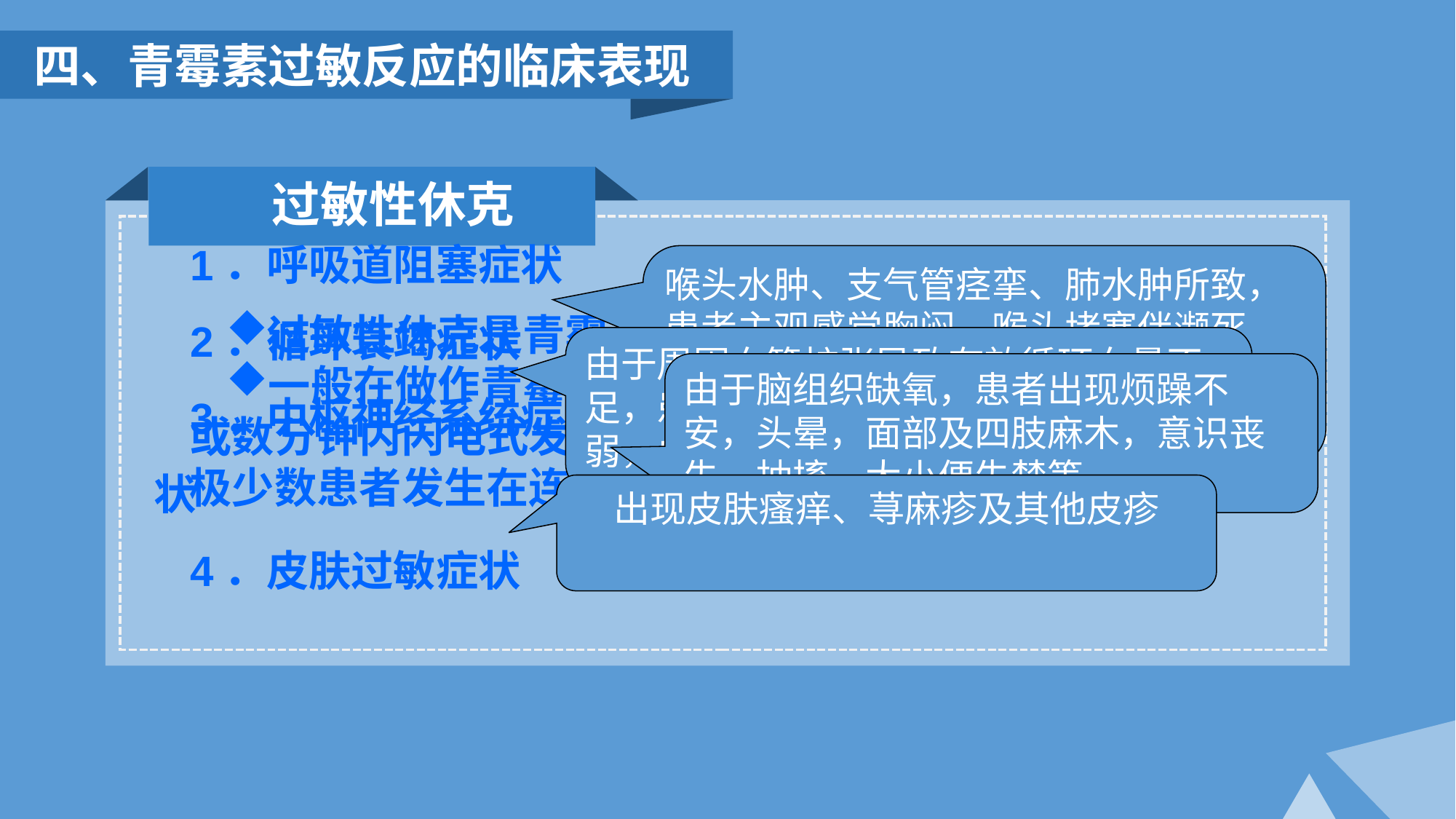

四、青霉素过敏反应的临床表现

过敏性休克

喉头水肿、支气管痉挛、肺水肿所致，患者主观感觉胸闷，喉头堵塞伴濒死感，客观表现气急，哮喘，发绀，呼吸困难等。
1．呼吸道阻塞症状
2．循环衰竭症状
3．中枢神经系统症状
4．皮肤过敏症状

过敏性休克是青霉素过敏反应中最严重的反应
一般在做作青霉素皮内试验或注射药物后数秒或数分钟内闪电式发生，也有的于半小时后出现，极少数患者发生在连续用药的过程中。
由于周围血管扩张导致有效循环血量不足，患者面色苍白，出冷汗，脉搏细弱，血压急剧下降等。
由于脑组织缺氧，患者出现烦躁不安，头晕，面部及四肢麻木，意识丧失，抽搐，大小便失禁等。
出现皮肤瘙痒、荨麻疹及其他皮疹